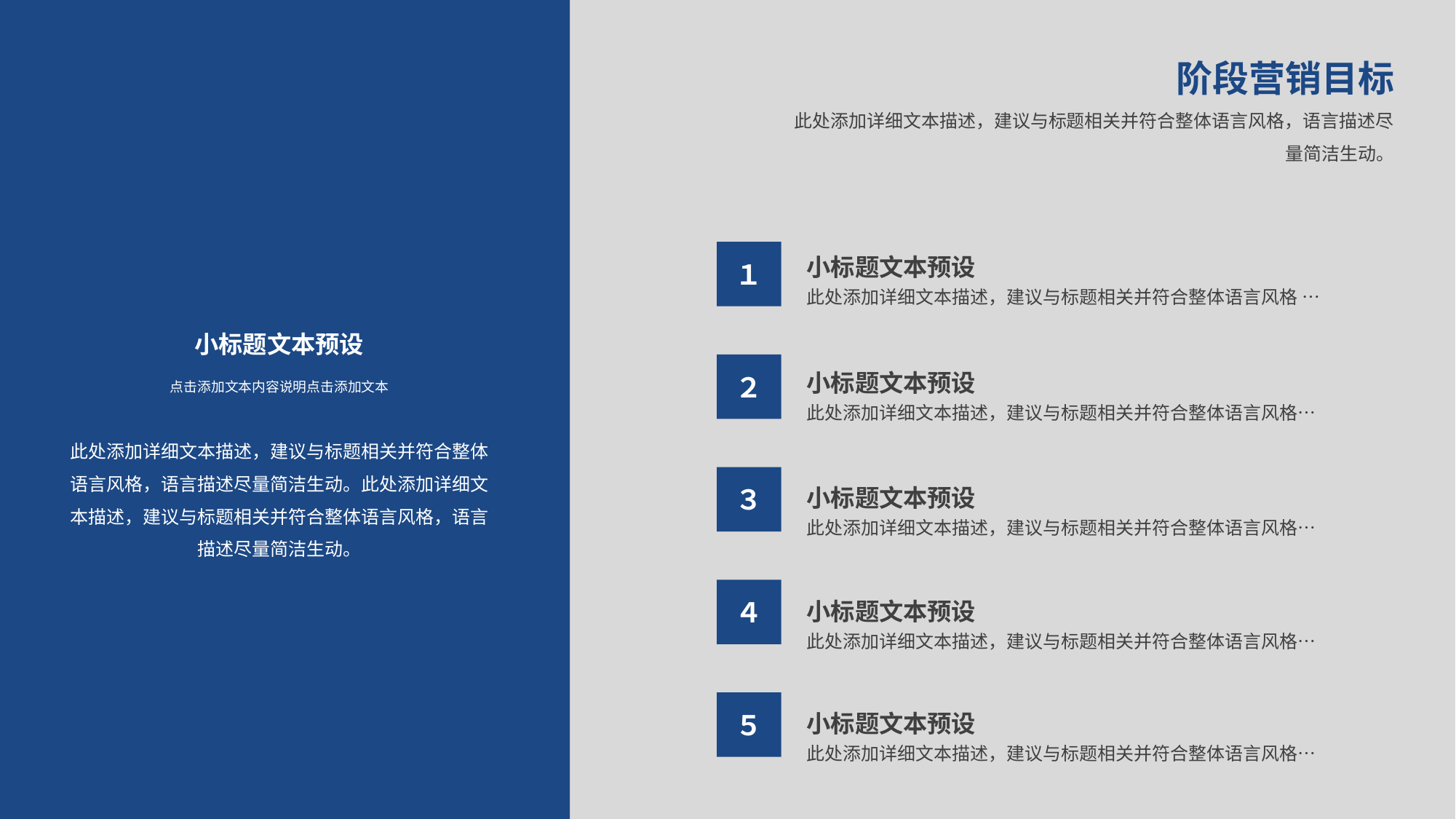

阶段营销目标
此处添加详细文本描述，建议与标题相关并符合整体语言风格，语言描述尽量简洁生动。
小标题文本预设
１
此处添加详细文本描述，建议与标题相关并符合整体语言风格 …
小标题文本预设
小标题文本预设
２
点击添加文本内容说明点击添加文本
此处添加详细文本描述，建议与标题相关并符合整体语言风格…
此处添加详细文本描述，建议与标题相关并符合整体语言风格，语言描述尽量简洁生动。此处添加详细文本描述，建议与标题相关并符合整体语言风格，语言描述尽量简洁生动。
小标题文本预设
３
此处添加详细文本描述，建议与标题相关并符合整体语言风格…
小标题文本预设
４
此处添加详细文本描述，建议与标题相关并符合整体语言风格…
小标题文本预设
５
此处添加详细文本描述，建议与标题相关并符合整体语言风格…